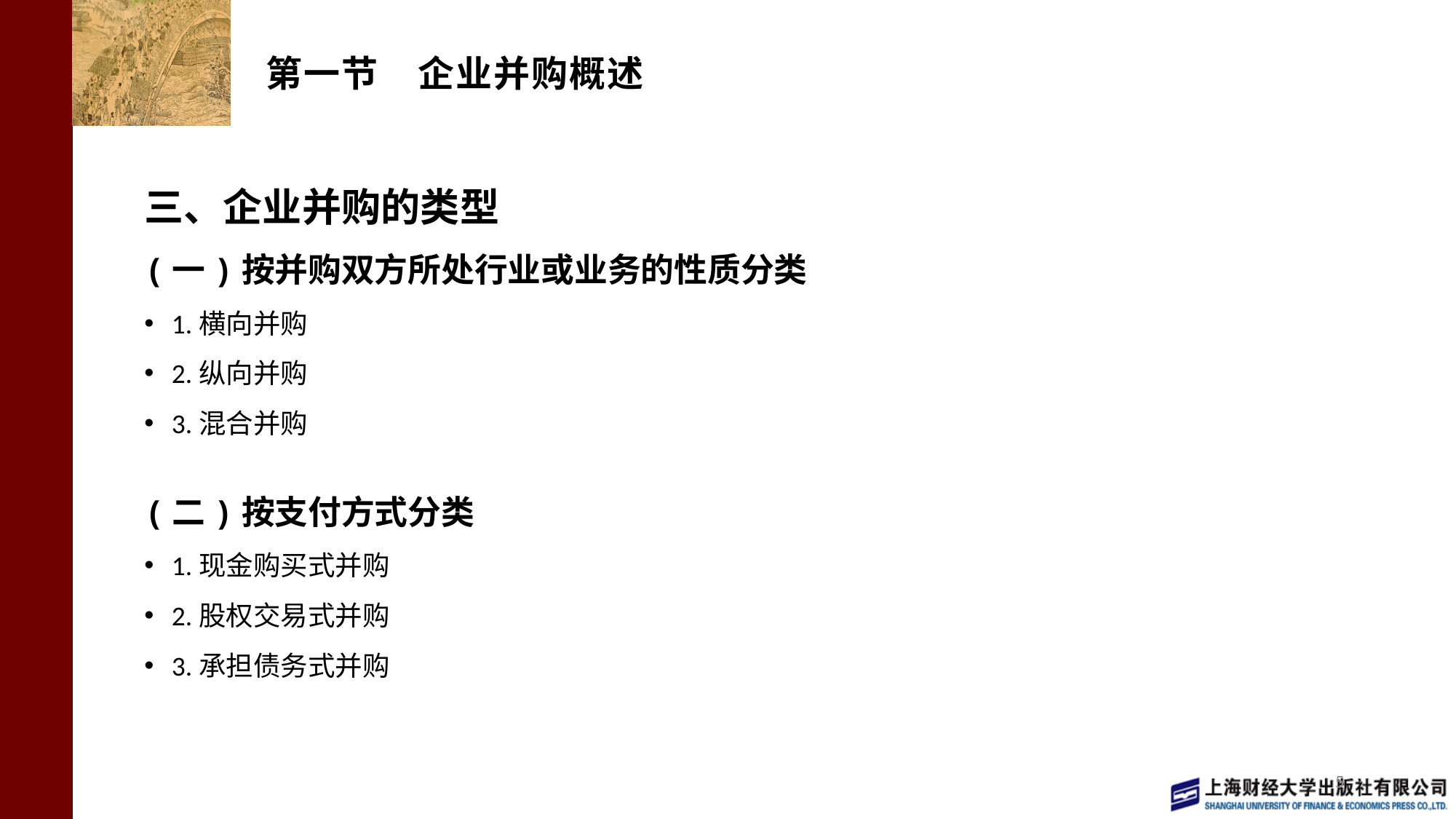

# 第一节    企业并购概述
三、企业并购的类型
(一)按并购双方所处行业或业务的性质分类
1.横向并购
2.纵向并购
3.混合并购

(二)按支付方式分类
1.现金购买式并购
2.股权交易式并购
3.承担债务式并购
5